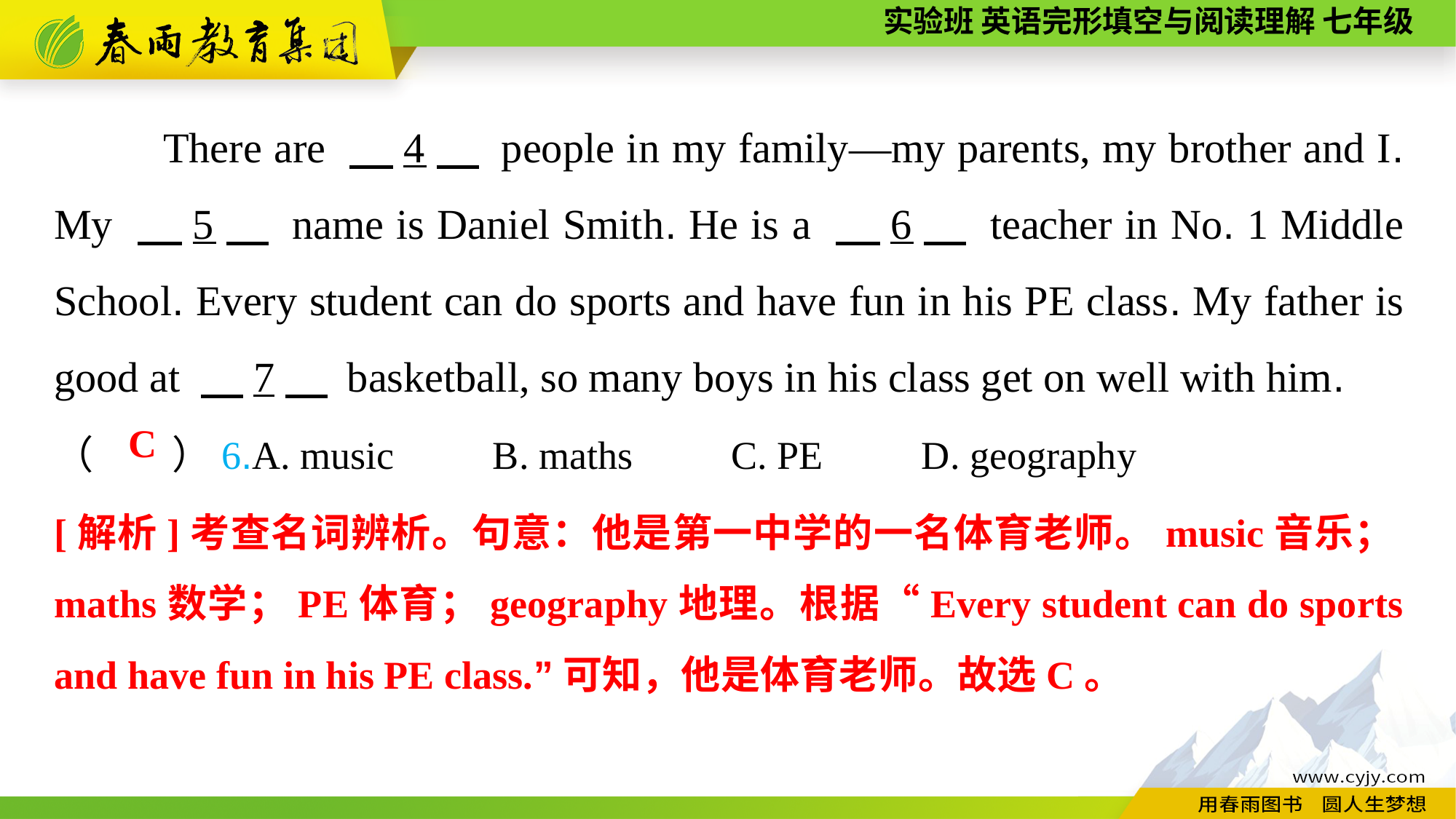

There are 　4　 people in my family—my parents, my brother and I. My 　5　 name is Daniel Smith. He is a 　6　 teacher in No. 1 Middle School. Every student can do sports and have fun in his PE class. My father is good at 　7　 basketball, so many boys in his class get on well with him.
（　　）6.A. music          B. maths          C. PE          D. geography
C
[解析]考查名词辨析。句意：他是第一中学的一名体育老师。music音乐；maths数学；PE体育；geography地理。根据“Every student can do sports and have fun in his PE class.”可知，他是体育老师。故选C。